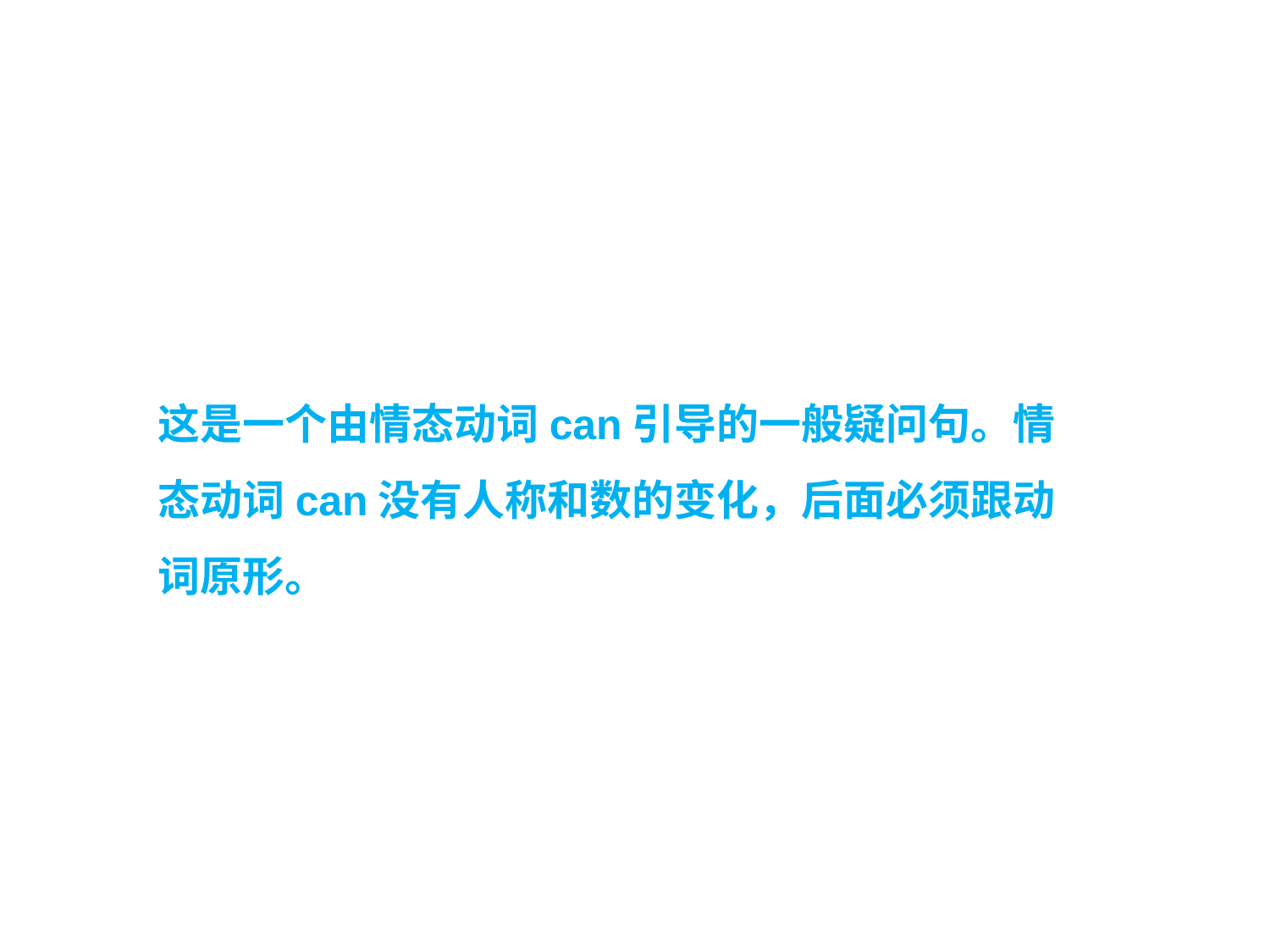

这是一个由情态动词can引导的一般疑问句。情态动词can没有人称和数的变化，后面必须跟动词原形。